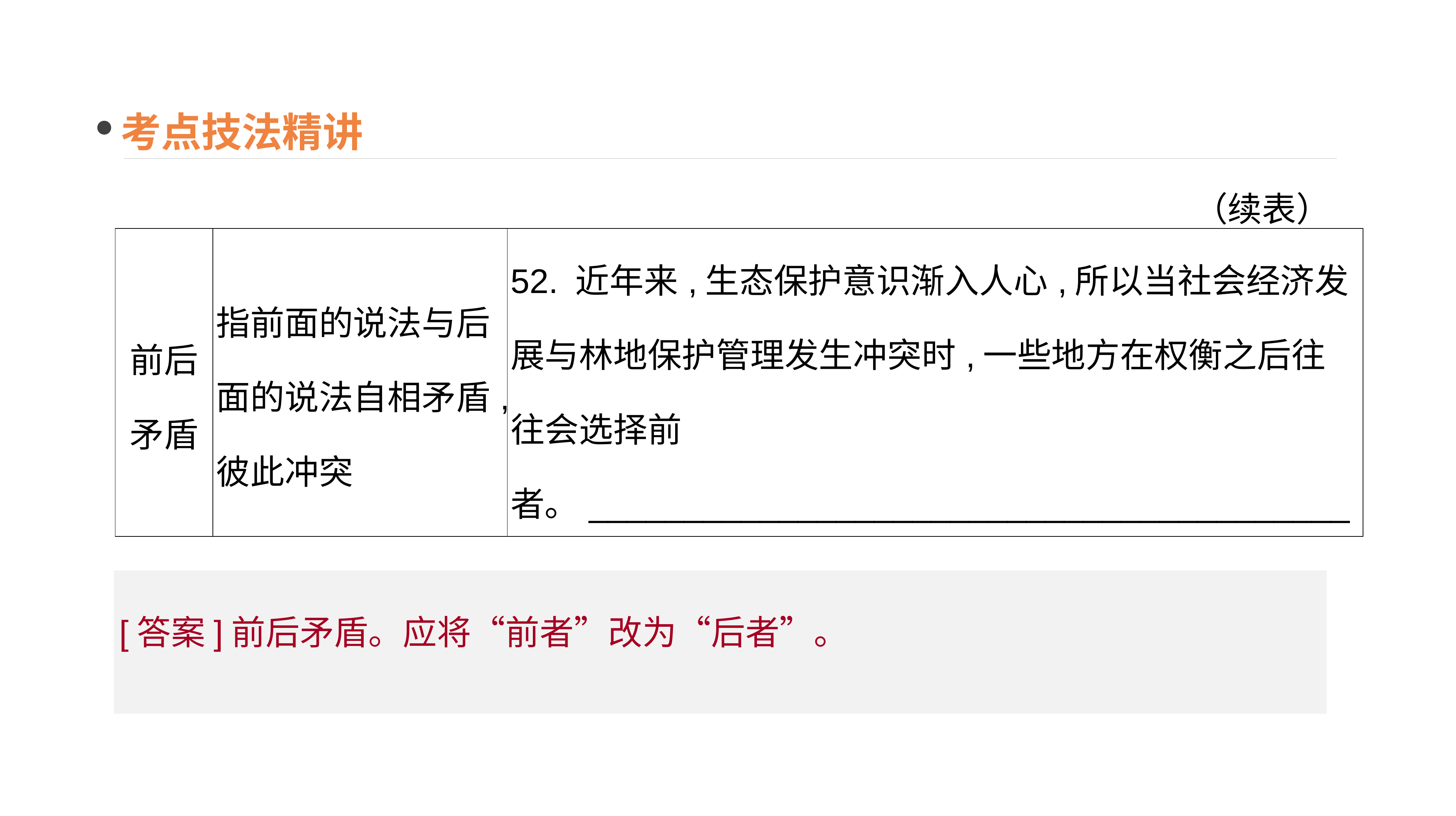

考点技法精讲

（续表）
| 前后矛盾 | 指前面的说法与后面的说法自相矛盾,彼此冲突 | 52. 近年来,生态保护意识渐入人心,所以当社会经济发展与林地保护管理发生冲突时,一些地方在权衡之后往往会选择前者。\_\_\_\_\_\_\_\_\_\_\_\_\_\_\_\_\_\_\_\_\_\_\_\_\_\_\_\_\_\_\_\_\_\_\_\_\_\_\_\_\_\_\_\_\_\_\_\_\_\_\_\_\_\_\_ |
| --- | --- | --- |

[答案]前后矛盾。应将“前者”改为“后者”。